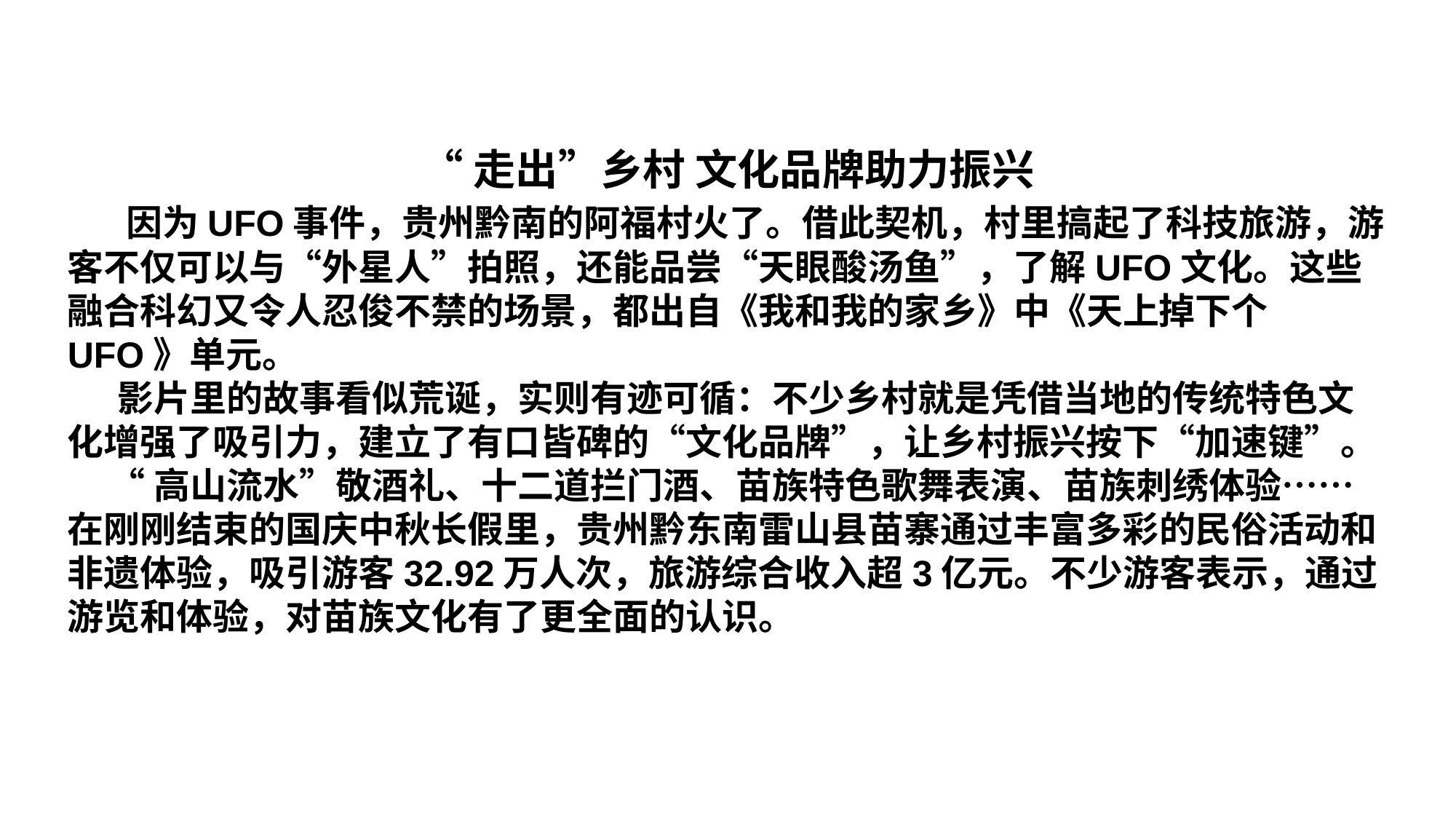

“走出”乡村 文化品牌助力振兴
     因为UFO事件，贵州黔南的阿福村火了。借此契机，村里搞起了科技旅游，游客不仅可以与“外星人”拍照，还能品尝“天眼酸汤鱼”，了解UFO文化。这些融合科幻又令人忍俊不禁的场景，都出自《我和我的家乡》中《天上掉下个UFO》单元。
     影片里的故事看似荒诞，实则有迹可循：不少乡村就是凭借当地的传统特色文化增强了吸引力，建立了有口皆碑的“文化品牌”，让乡村振兴按下“加速键”。
     “高山流水”敬酒礼、十二道拦门酒、苗族特色歌舞表演、苗族刺绣体验……在刚刚结束的国庆中秋长假里，贵州黔东南雷山县苗寨通过丰富多彩的民俗活动和非遗体验，吸引游客32.92万人次，旅游综合收入超3亿元。不少游客表示，通过游览和体验，对苗族文化有了更全面的认识。